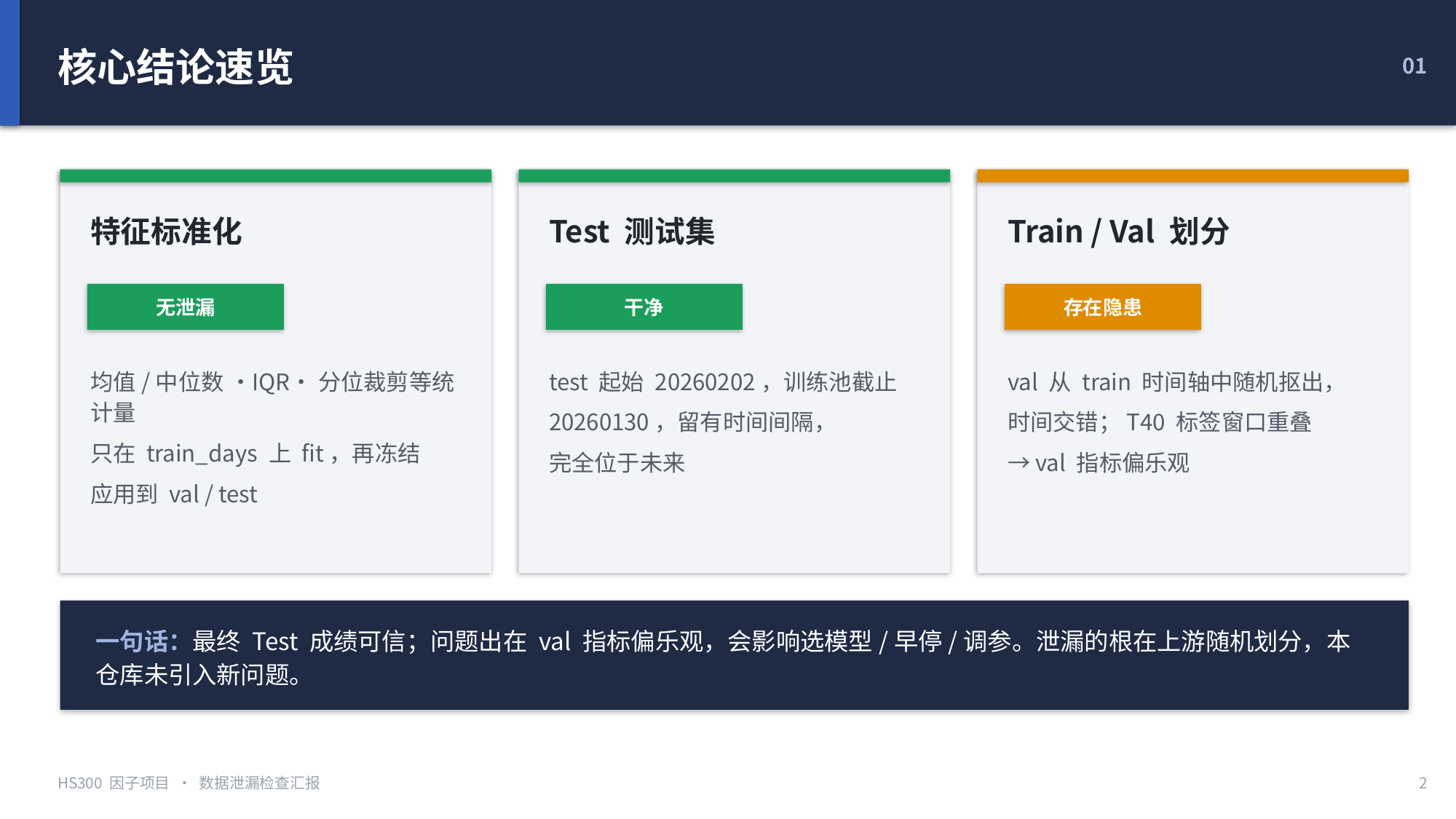

核心结论速览
01

特征标准化
Test 测试集
Train / Val 划分
无泄漏
干净
存在隐患
均值/中位数·IQR·分位裁剪等统计量
只在 train_days 上 fit，再冻结
应用到 val / test
test 起始 20260202，训练池截止
20260130，留有时间间隔，
完全位于未来
val 从 train 时间轴中随机抠出，
时间交错；T40 标签窗口重叠
→ val 指标偏乐观

一句话：最终 Test 成绩可信；问题出在 val 指标偏乐观，会影响选模型/早停/调参。泄漏的根在上游随机划分，本仓库未引入新问题。
HS300 因子项目 · 数据泄漏检查汇报
2